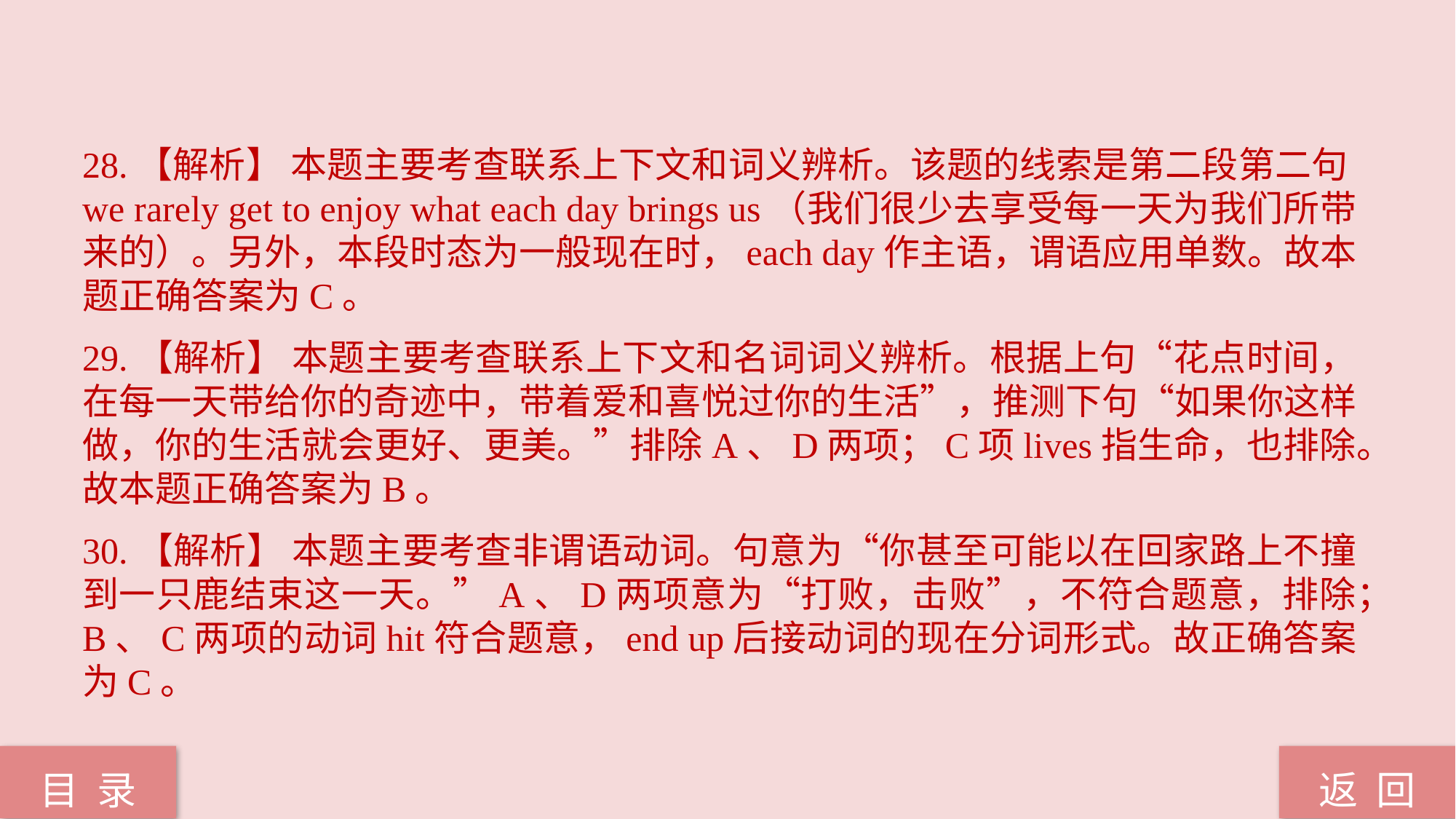

28.【解析】 本题主要考查联系上下文和词义辨析。该题的线索是第二段第二句we rarely get to enjoy what each day brings us（我们很少去享受每一天为我们所带来的）。另外，本段时态为一般现在时，each day作主语，谓语应用单数。故本题正确答案为C。
29.【解析】 本题主要考查联系上下文和名词词义辨析。根据上句“花点时间，在每一天带给你的奇迹中，带着爱和喜悦过你的生活”，推测下句“如果你这样做，你的生活就会更好、更美。”排除A、D两项；C项lives指生命，也排除。故本题正确答案为B。
30.【解析】 本题主要考查非谓语动词。句意为“你甚至可能以在回家路上不撞到一只鹿结束这一天。”A、D两项意为“打败，击败”，不符合题意，排除；B、C两项的动词hit符合题意，end up后接动词的现在分词形式。故正确答案为C。
返  回